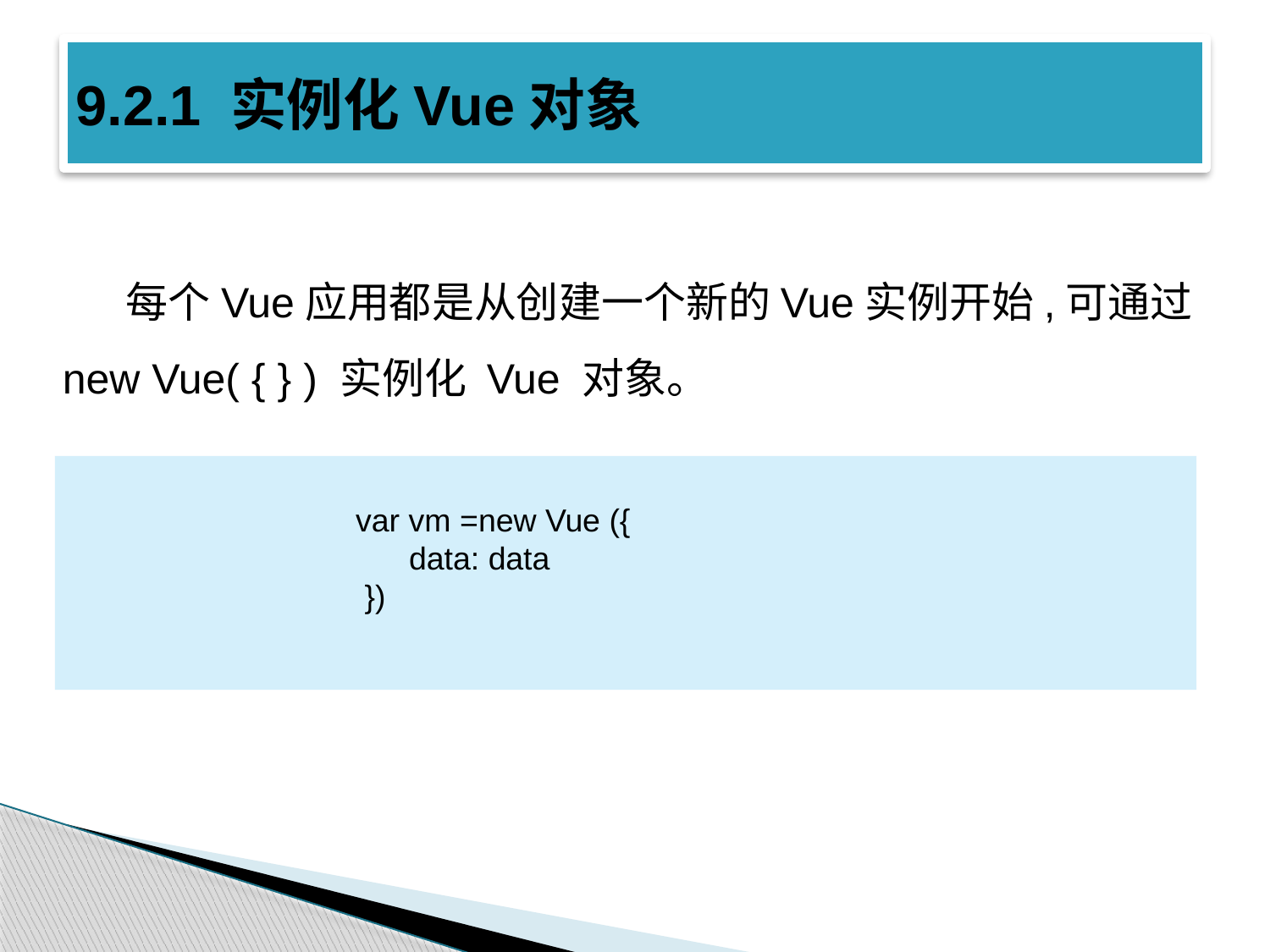

# 9.2.1 实例化Vue对象

每个Vue应用都是从创建一个新的Vue实例开始,可通过 new Vue( { } ) 实例化 Vue 对象。

           var vm =new Vue ({
                 data: data
            })